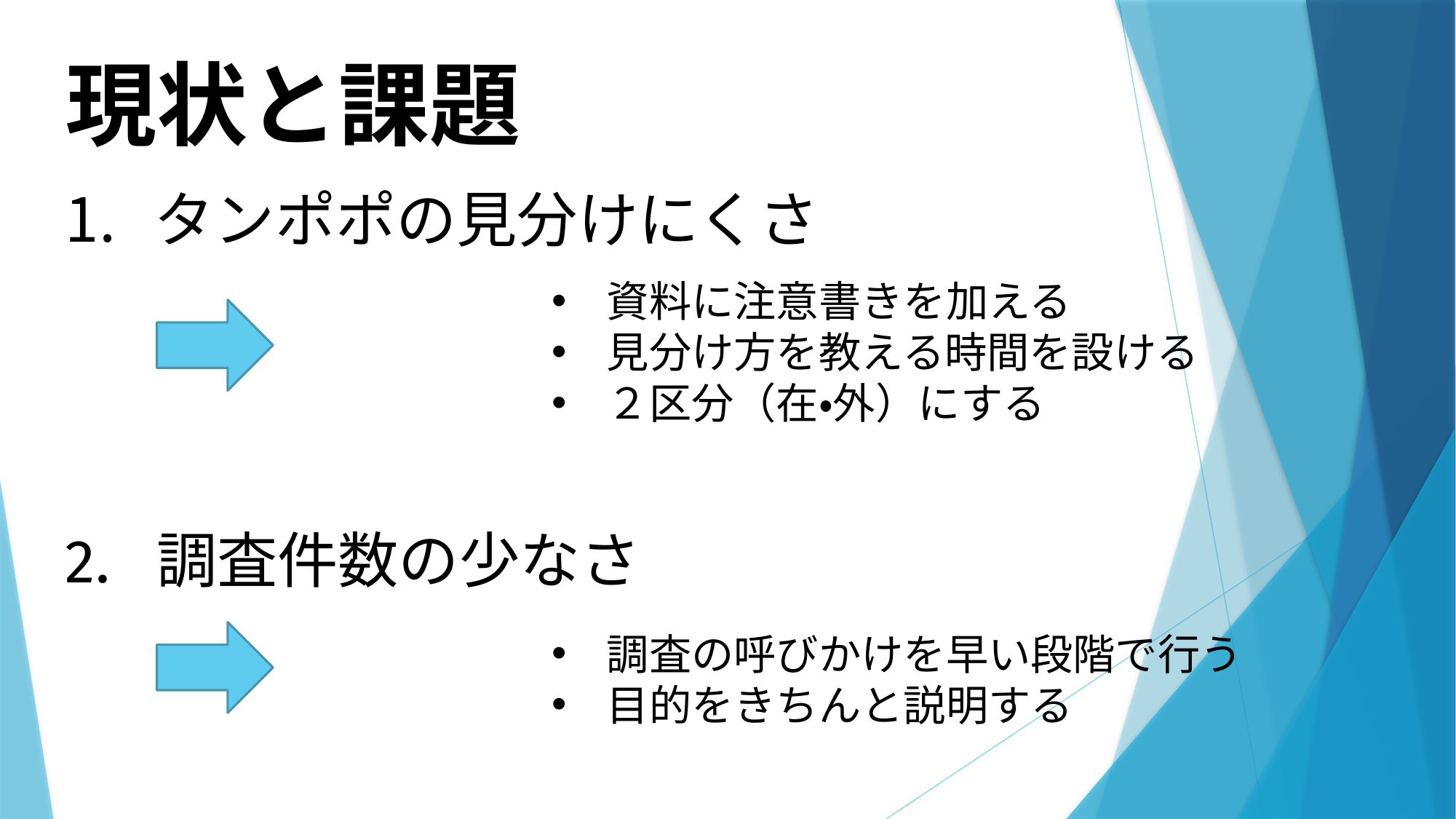

現状と課題
タンポポの見分けにくさ
資料に注意書きを加える
見分け方を教える時間を設ける
２区分（在・外）にする

2.  調査件数の少なさ

調査の呼びかけを早い段階で行う
目的をきちんと説明する